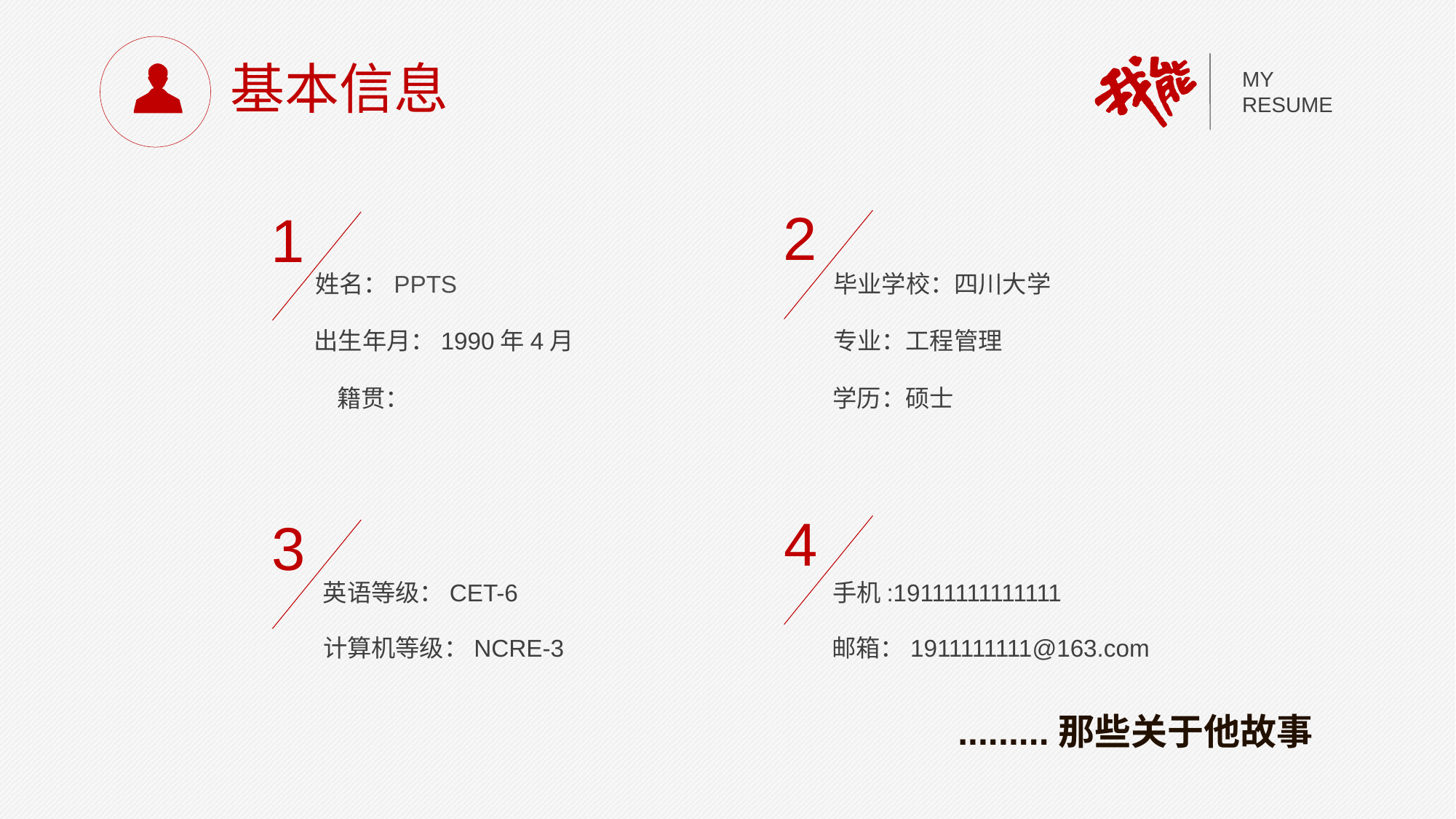

基本信息

MY
RESUME

2
1

姓名：PPTS

毕业学校：四川大学
出生年月：1990年4月
专业：工程管理
籍贯：
学历：硕士
4
3

英语等级：CET-6
手机:19111111111111
计算机等级：NCRE-3
邮箱：1911111111@163.com
.........那些关于他故事